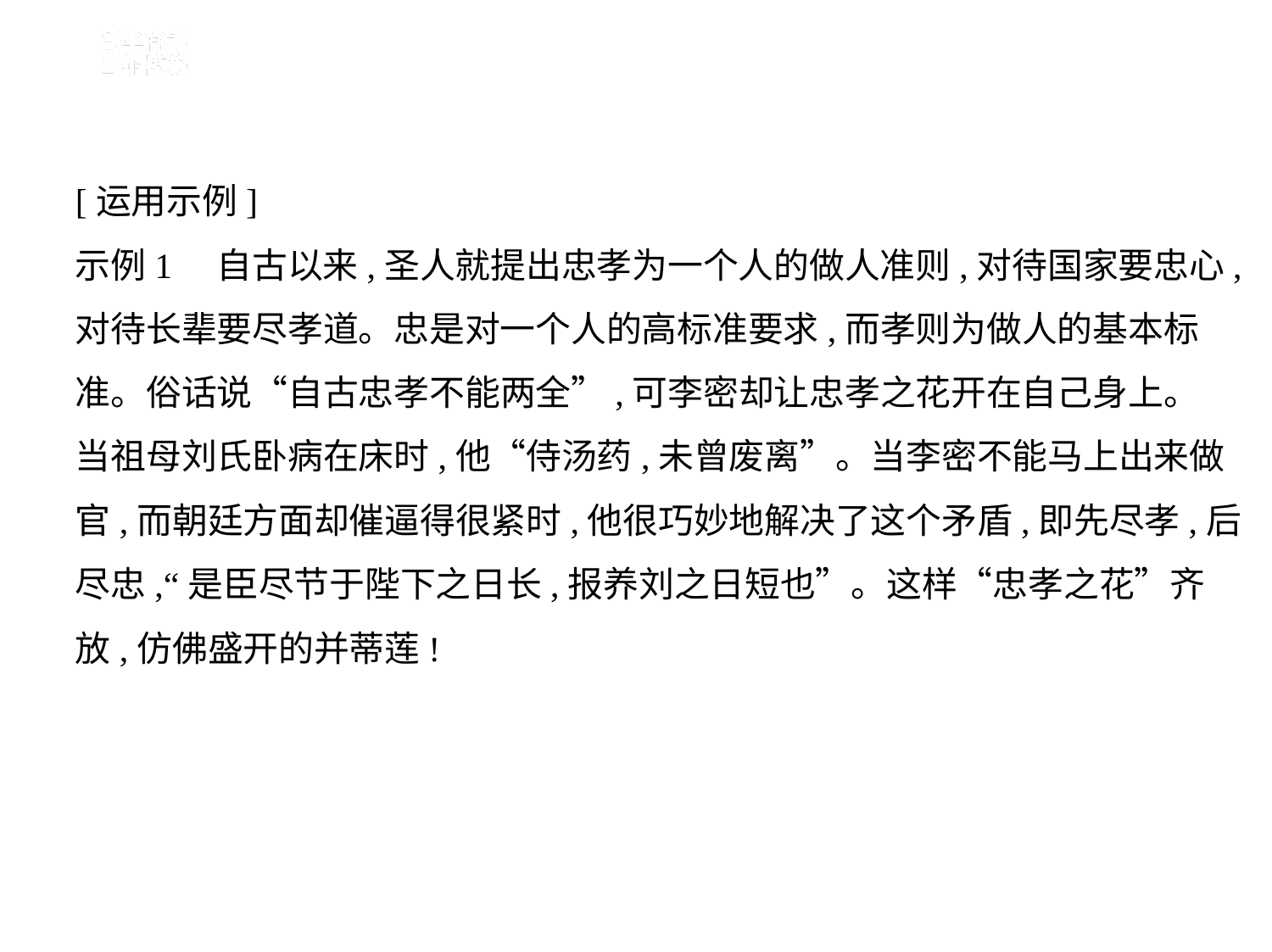

[运用示例]
示例1    自古以来,圣人就提出忠孝为一个人的做人准则,对待国家要忠心,
对待长辈要尽孝道。忠是对一个人的高标准要求,而孝则为做人的基本标
准。俗话说“自古忠孝不能两全”,可李密却让忠孝之花开在自己身上。
当祖母刘氏卧病在床时,他“侍汤药,未曾废离”。当李密不能马上出来做
官,而朝廷方面却催逼得很紧时,他很巧妙地解决了这个矛盾,即先尽孝,后
尽忠,“是臣尽节于陛下之日长,报养刘之日短也”。这样“忠孝之花”齐
放,仿佛盛开的并蒂莲!